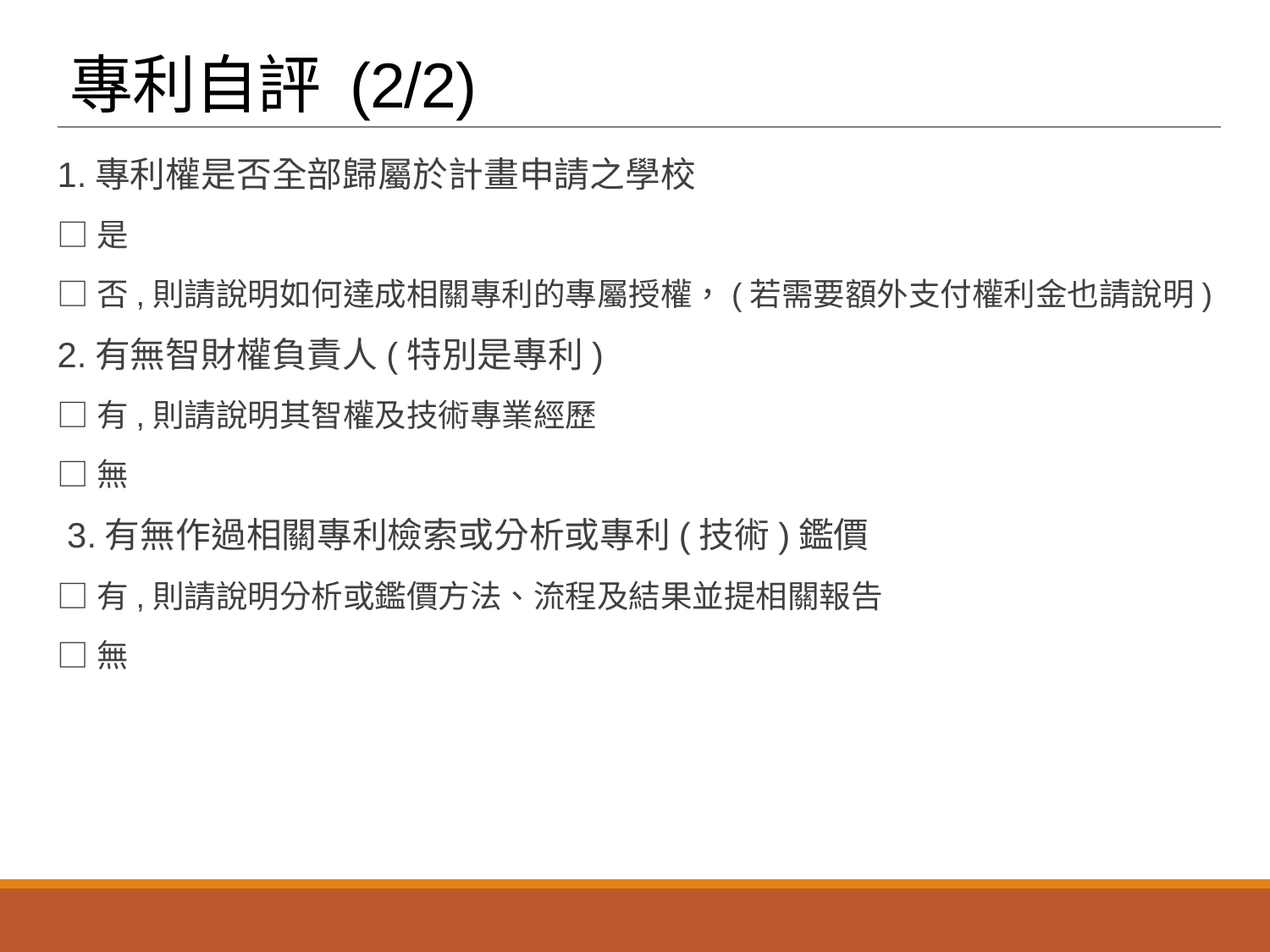

# 專利自評 (2/2)
1.專利權是否全部歸屬於計畫申請之學校
□是
□否,則請說明如何達成相關專利的專屬授權，(若需要額外支付權利金也請說明)
2.有無智財權負責人(特別是專利)
□有,則請說明其智權及技術專業經歷
□無
 3.有無作過相關專利檢索或分析或專利(技術)鑑價
□有,則請說明分析或鑑價方法、流程及結果並提相關報告
□無